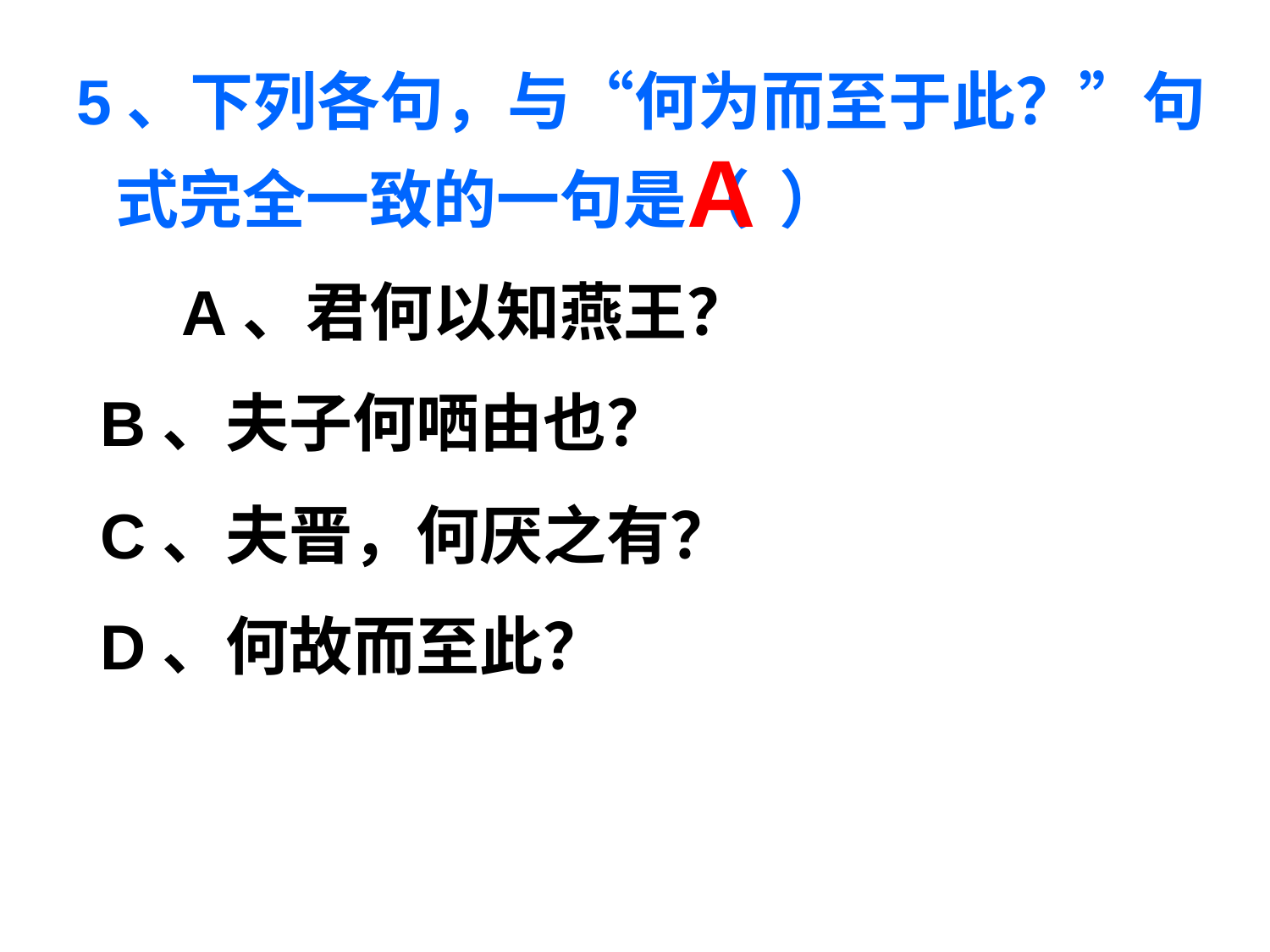

# 5、下列各句，与“何为而至于此？”句式完全一致的一句是（  ）
      A、君何以知燕王？
     B、夫子何哂由也？
     C、夫晋，何厌之有？
     D、何故而至此？
A